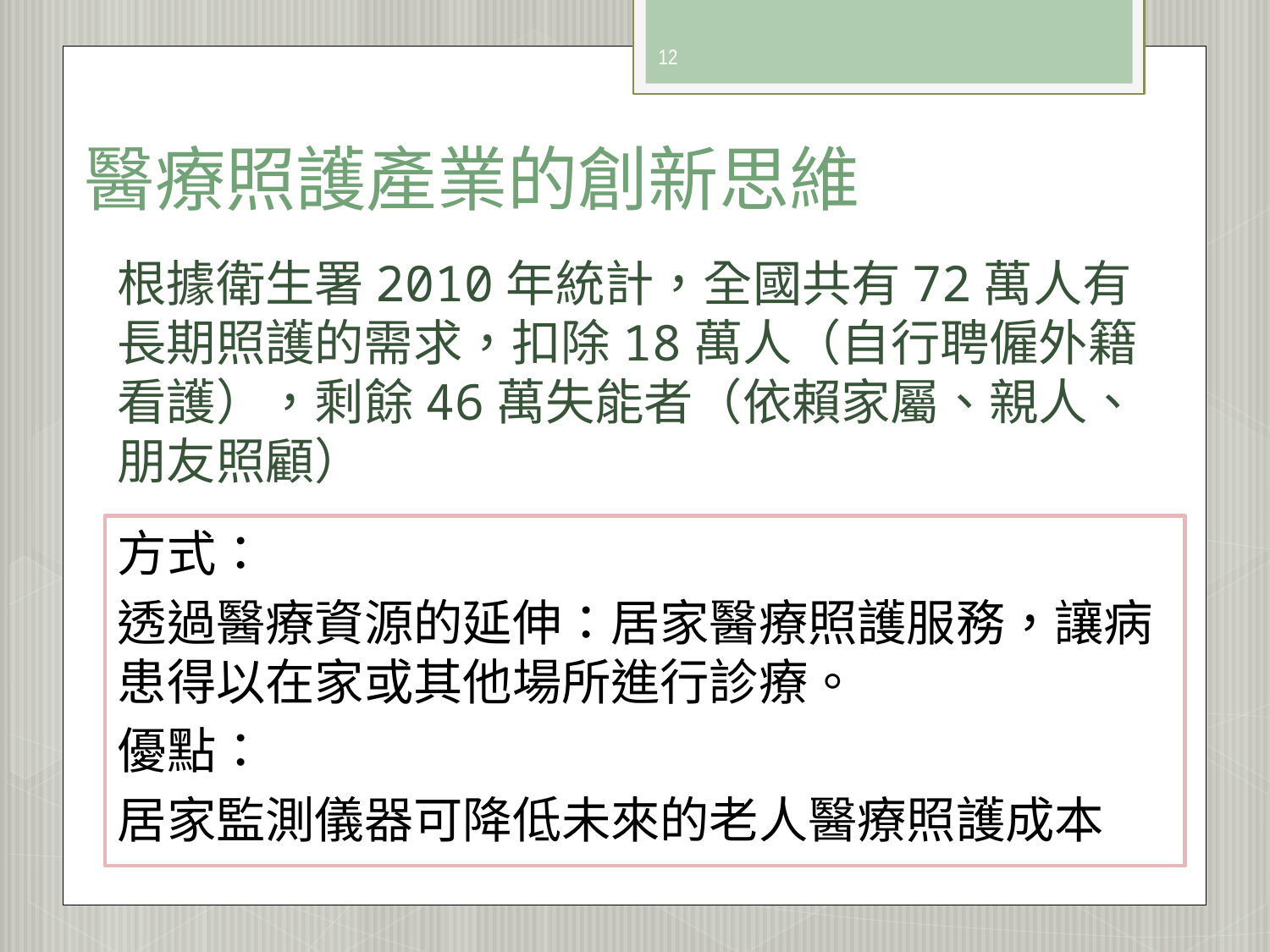

12
# 醫療照護產業的創新思維
根據衛生署2010年統計，全國共有72萬人有長期照護的需求，扣除18萬人（自行聘僱外籍看護），剩餘46萬失能者（依賴家屬、親人、朋友照顧）
方式：
透過醫療資源的延伸：居家醫療照護服務，讓病患得以在家或其他場所進行診療。
優點：
居家監測儀器可降低未來的老人醫療照護成本